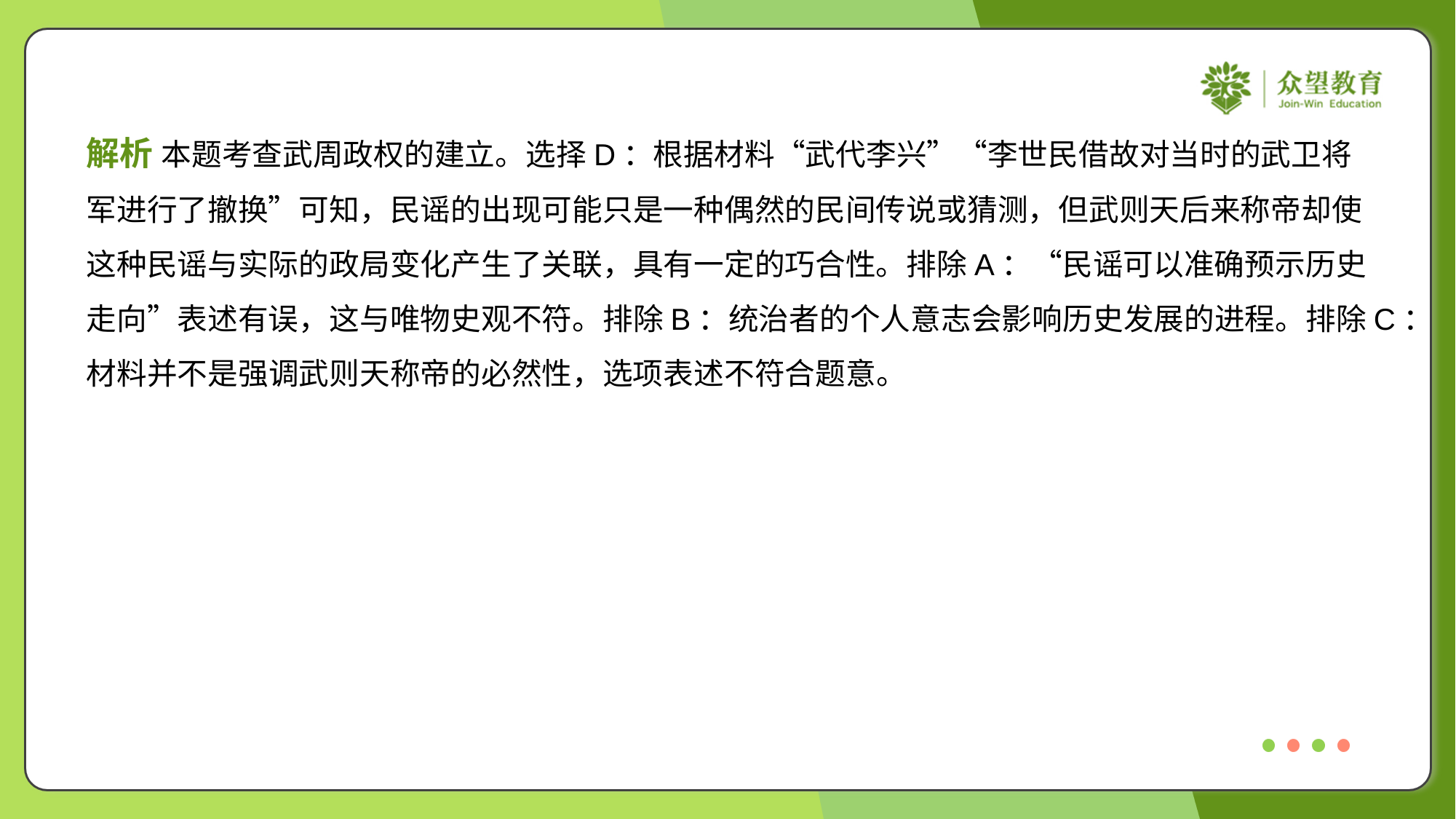

解析 本题考查武周政权的建立。选择D：根据材料“武代李兴”“李世民借故对当时的武卫将
军进行了撤换”可知，民谣的出现可能只是一种偶然的民间传说或猜测，但武则天后来称帝却使
这种民谣与实际的政局变化产生了关联，具有一定的巧合性。排除A：“民谣可以准确预示历史
走向”表述有误，这与唯物史观不符。排除B：统治者的个人意志会影响历史发展的进程。排除C：
材料并不是强调武则天称帝的必然性，选项表述不符合题意。